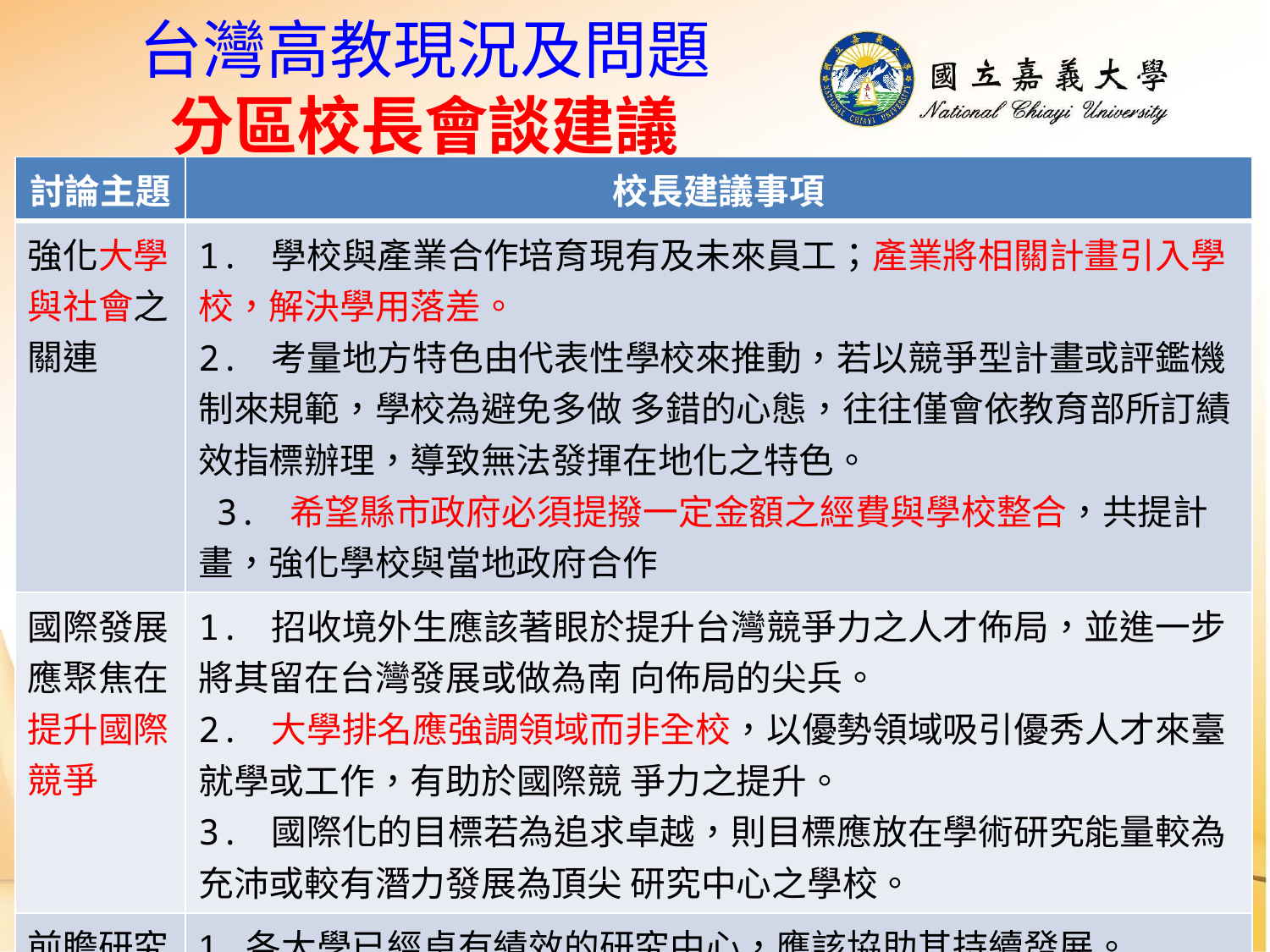

台灣高教現況及問題
分區校長會談建議
| 討論主題 | 校長建議事項 |
| --- | --- |
| 強化大學與社會之關連 | 1. 學校與產業合作培育現有及未來員工；產業將相關計畫引入學校，解決學用落差。 2. 考量地方特色由代表性學校來推動，若以競爭型計畫或評鑑機制來規範，學校為避免多做 多錯的心態，往往僅會依教育部所訂績效指標辦理，導致無法發揮在地化之特色。 3. 希望縣市政府必須提撥一定金額之經費與學校整合，共提計畫，強化學校與當地政府合作 |
| 國際發展應聚焦在提升國際競爭 | 1. 招收境外生應該著眼於提升台灣競爭力之人才佈局，並進一步將其留在台灣發展或做為南 向佈局的尖兵。 2. 大學排名應強調領域而非全校，以優勢領域吸引優秀人才來臺就學或工作，有助於國際競 爭力之提升。 3. 國際化的目標若為追求卓越，則目標應放在學術研究能量較為充沛或較有潛力發展為頂尖 研究中心之學校。 |
| 前瞻研究教育之重要競爭力 | 各大學已經卓有績效的研究中心，應該協助其持續發展。 支持建立前瞻基礎研究領域及國家教育政策之跨校、跨領域或跨國之研究中心，創造外部 效益 |
54